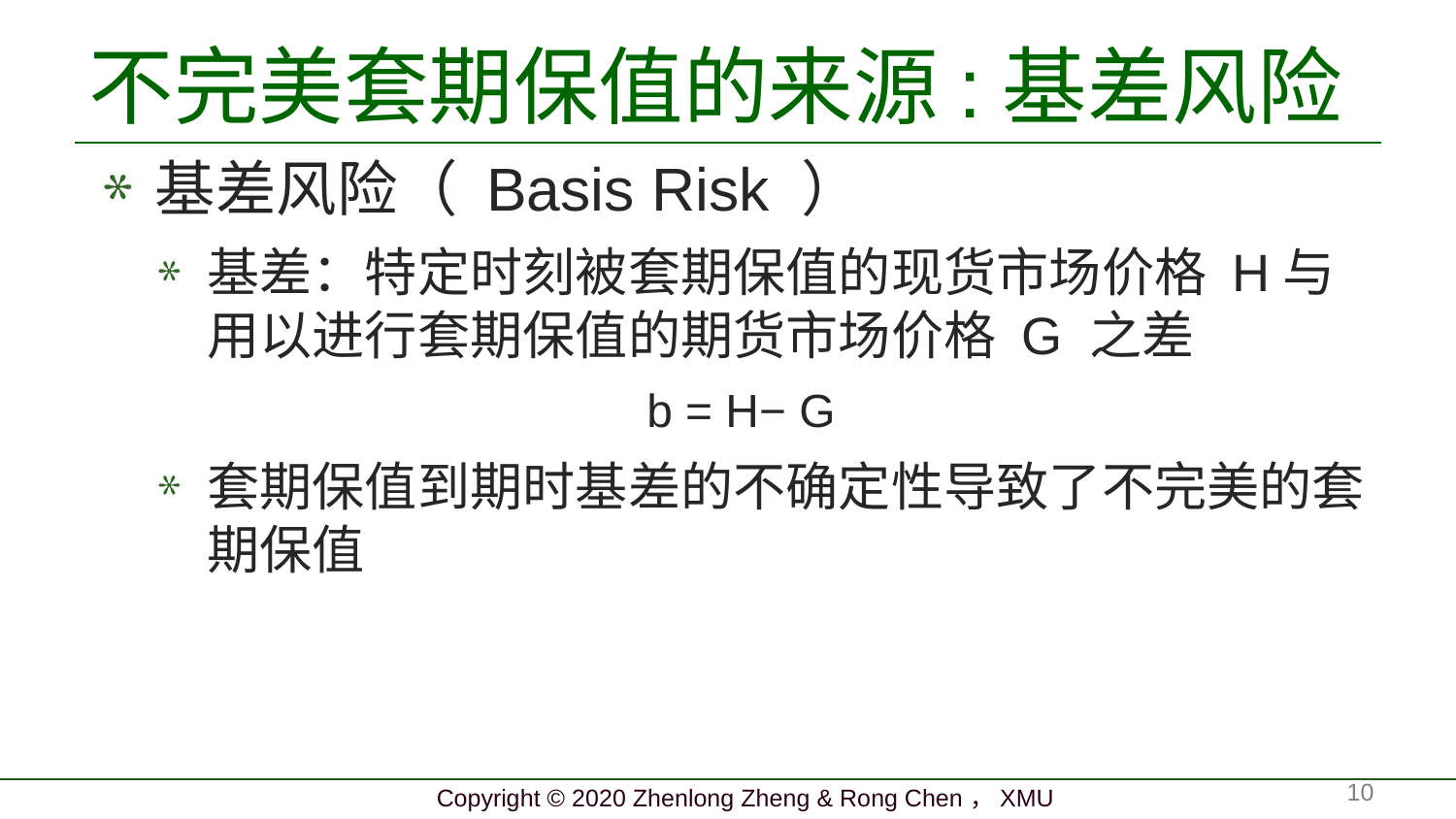

# 不完美套期保值的来源:基差风险
基差风险（ Basis Risk ）
基差：特定时刻被套期保值的现货市场价格 H与用以进行套期保值的期货市场价格 G 之差
b = H− G
套期保值到期时基差的不确定性导致了不完美的套期保值
10